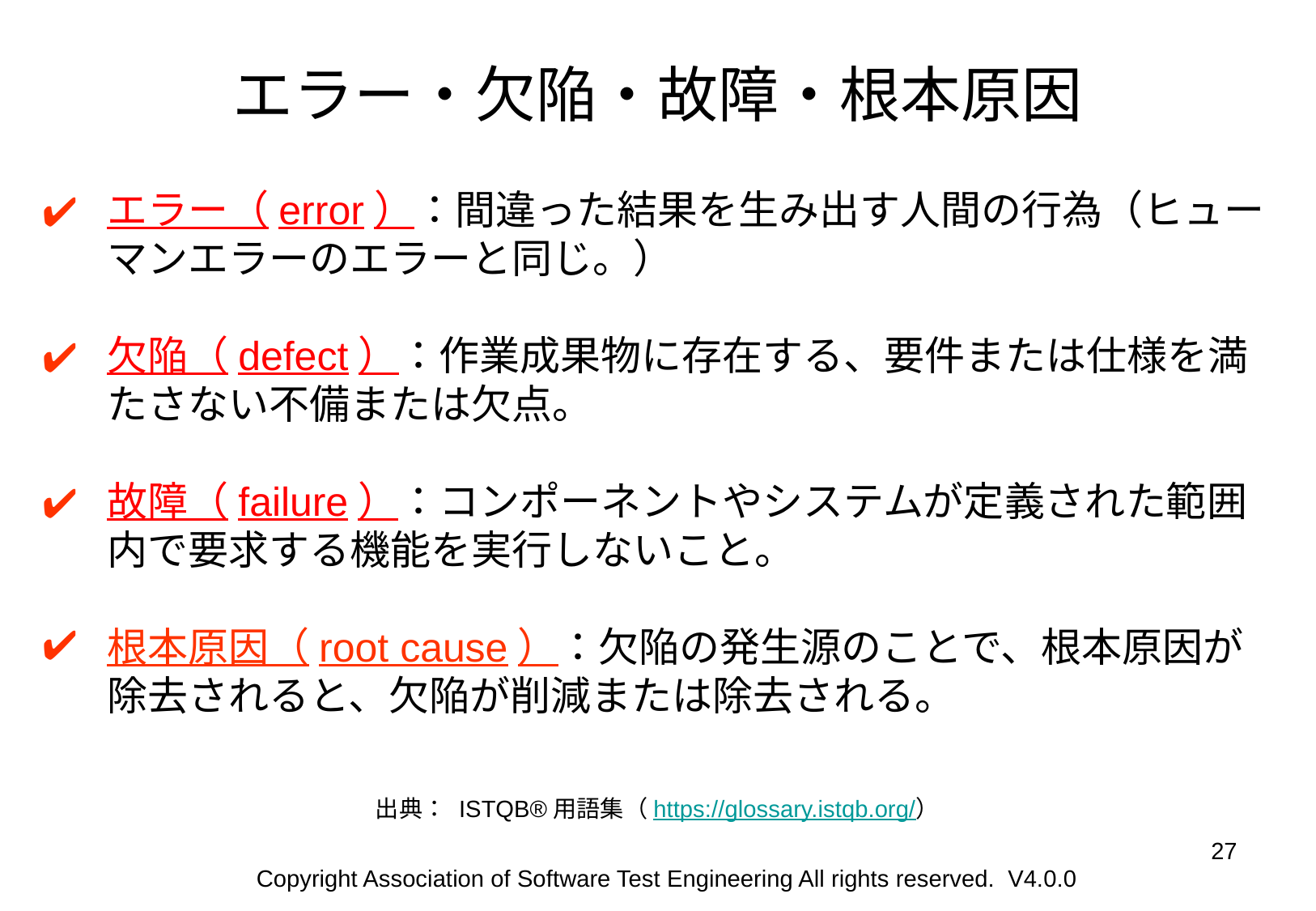

# エラー・欠陥・故障・根本原因
エラー（error）：間違った結果を生み出す人間の行為（ヒューマンエラーのエラーと同じ。）
欠陥（defect）：作業成果物に存在する、要件または仕様を満たさない不備または欠点。
故障（failure）：コンポーネントやシステムが定義された範囲内で要求する機能を実行しないこと。

根本原因（root cause）：欠陥の発生源のことで、根本原因が除去されると、欠陥が削減または除去される。
出典： ISTQB®用語集（https://glossary.istqb.org/）
27
Copyright Association of Software Test Engineering All rights reserved.  V4.0.0